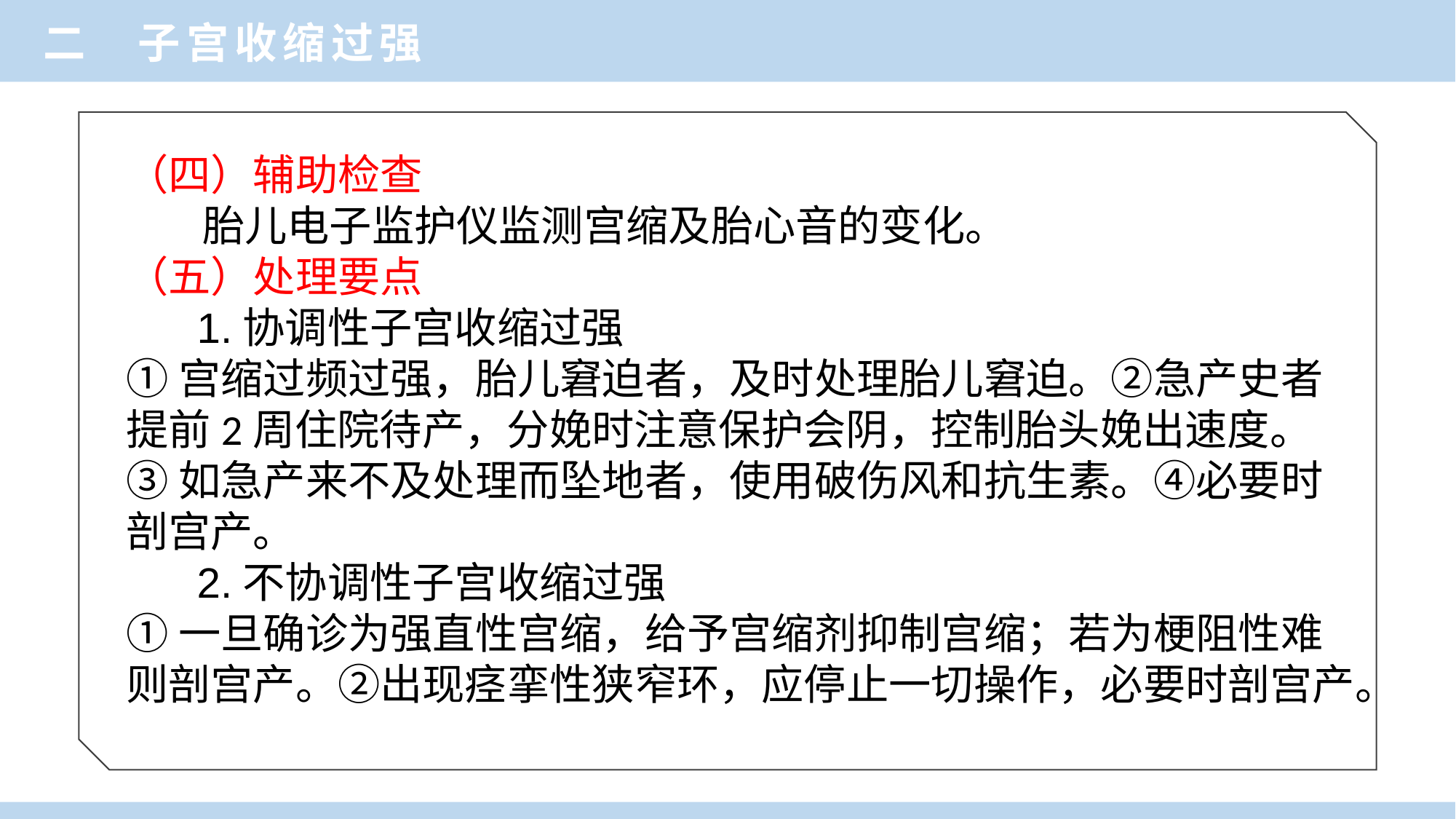

二   子宫收缩过强

（四）辅助检查
       胎儿电子监护仪监测宫缩及胎心音的变化。
（五）处理要点
      1.协调性子宫收缩过强
①宫缩过频过强，胎儿窘迫者，及时处理胎儿窘迫。②急产史者
提前2周住院待产，分娩时注意保护会阴，控制胎头娩出速度。
③如急产来不及处理而坠地者，使用破伤风和抗生素。④必要时
剖宫产。
      2.不协调性子宫收缩过强
①一旦确诊为强直性宫缩，给予宫缩剂抑制宫缩；若为梗阻性难
则剖宫产。②出现痉挛性狭窄环，应停止一切操作，必要时剖宫产。